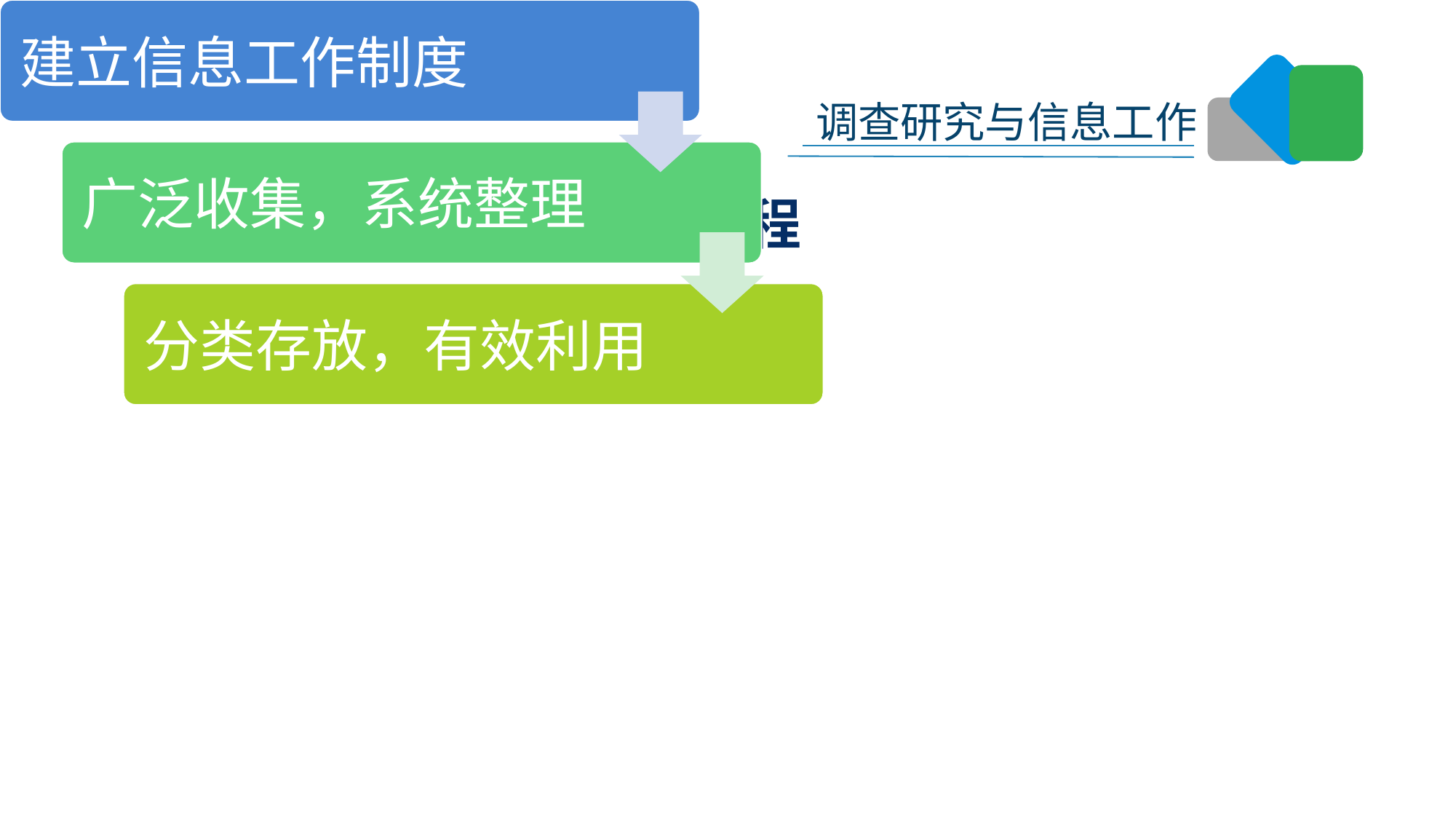

二、信息工作的具体流程
建立信息工作制度
广泛收集，系统整理
分类存放，有效利用